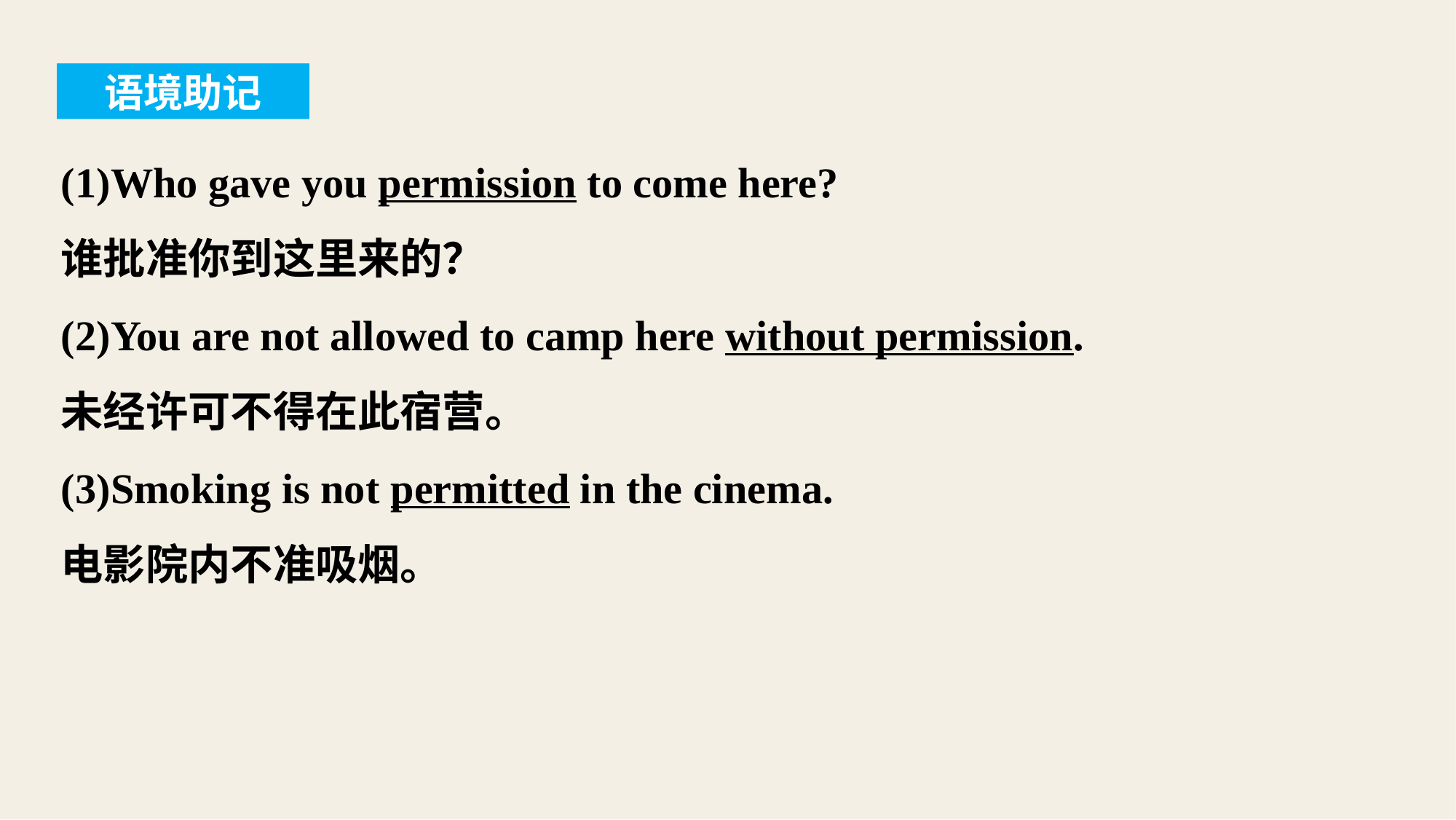

语境助记
(1)Who gave you permission to come here?
谁批准你到这里来的？
(2)You are not allowed to camp here without permission.
未经许可不得在此宿营。
(3)Smoking is not permitted in the cinema.
电影院内不准吸烟。